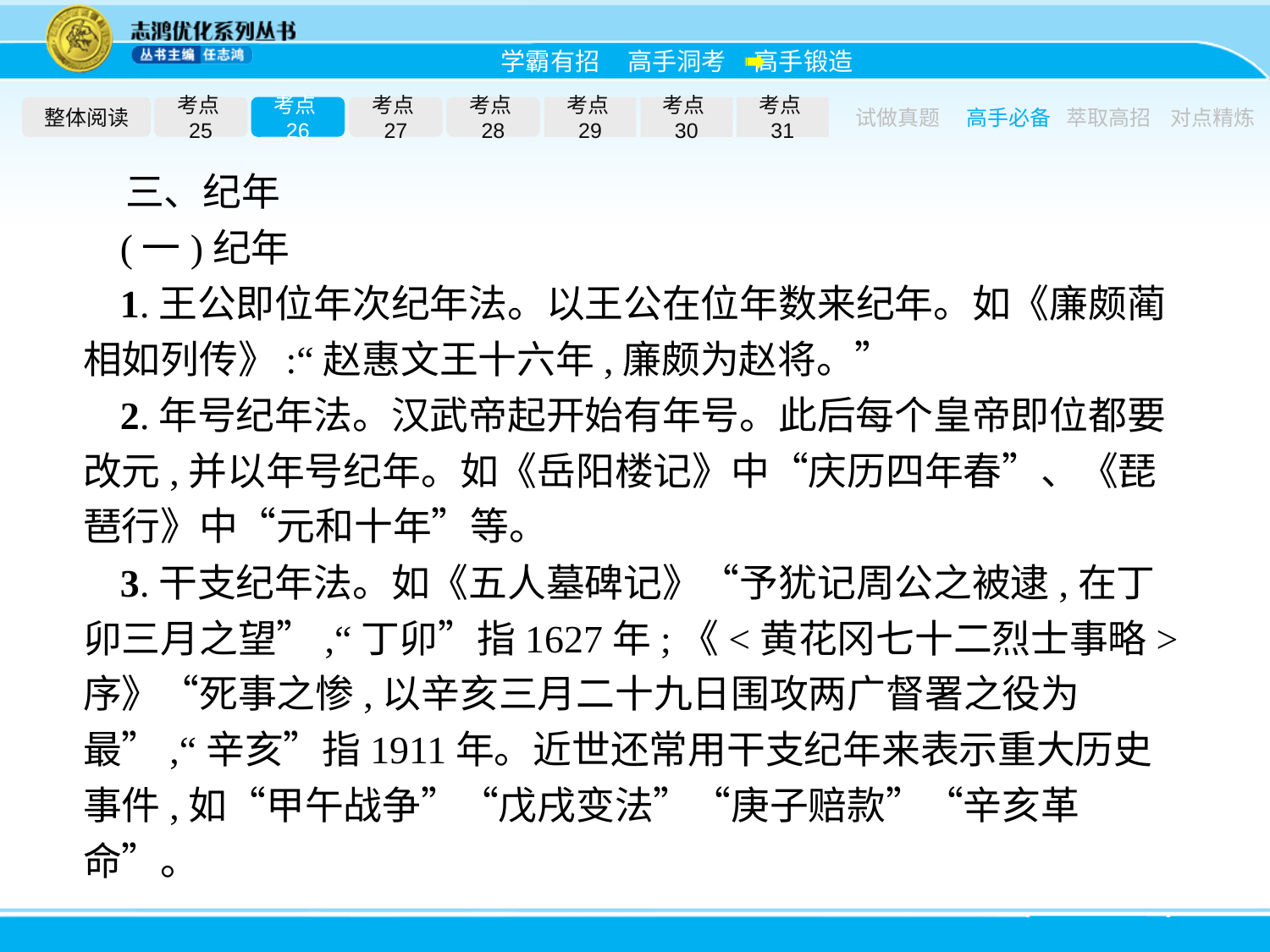

整体阅读
考点25
考点26
考点27
考点28
考点29
考点30
考点31
试做真题
高手必备
萃取高招
对点精炼
三、纪年
(一)纪年
1.王公即位年次纪年法。以王公在位年数来纪年。如《廉颇蔺相如列传》:“赵惠文王十六年,廉颇为赵将。”
2.年号纪年法。汉武帝起开始有年号。此后每个皇帝即位都要改元,并以年号纪年。如《岳阳楼记》中“庆历四年春”、《琵琶行》中“元和十年”等。
3.干支纪年法。如《五人墓碑记》“予犹记周公之被逮,在丁卯三月之望”,“丁卯”指1627年;《<黄花冈七十二烈士事略>序》“死事之惨,以辛亥三月二十九日围攻两广督署之役为最”,“辛亥”指1911年。近世还常用干支纪年来表示重大历史事件,如“甲午战争”“戊戌变法”“庚子赔款”“辛亥革命”。